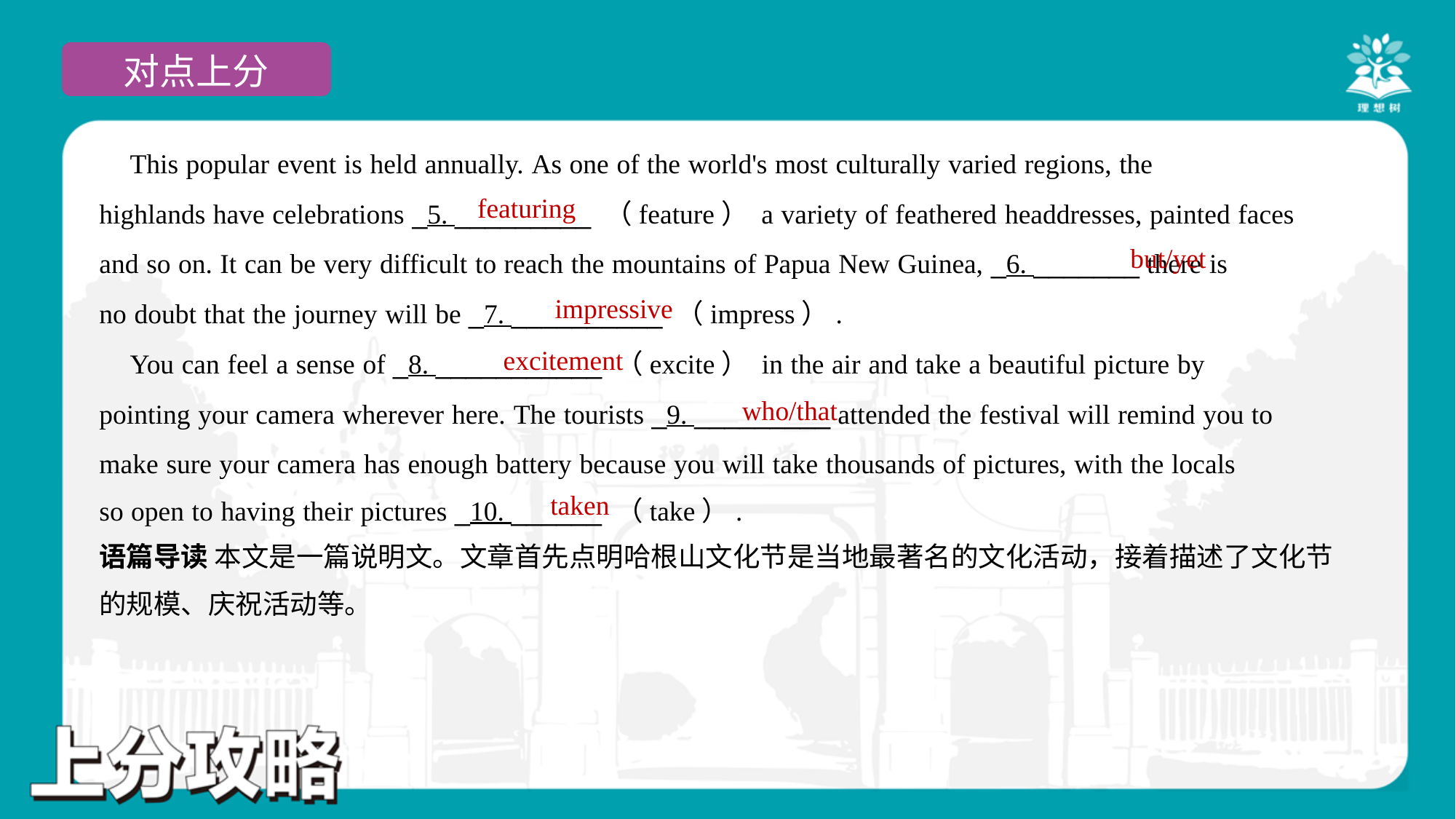

This popular event is held annually. As one of the world's most culturally varied regions, the
highlands have celebrations _5. _________ （feature） a variety of feathered headdresses, painted faces
and so on. It can be very difficult to reach the mountains of Papua New Guinea, _6. _______ there is
no doubt that the journey will be _7. __________ （impress）.
    You can feel a sense of _8. ___________ （excite） in the air and take a beautiful picture by
pointing your camera wherever here. The tourists _9. _________ attended the festival will remind you to
make sure your camera has enough battery because you will take thousands of pictures, with the locals
so open to having their pictures _10. ______ （take）.#1.1.4
featuring
but/yet
impressive
excitement
who/that
taken
语篇导读 本文是一篇说明文。文章首先点明哈根山文化节是当地最著名的文化活动，接着描述了文化节
的规模、庆祝活动等。